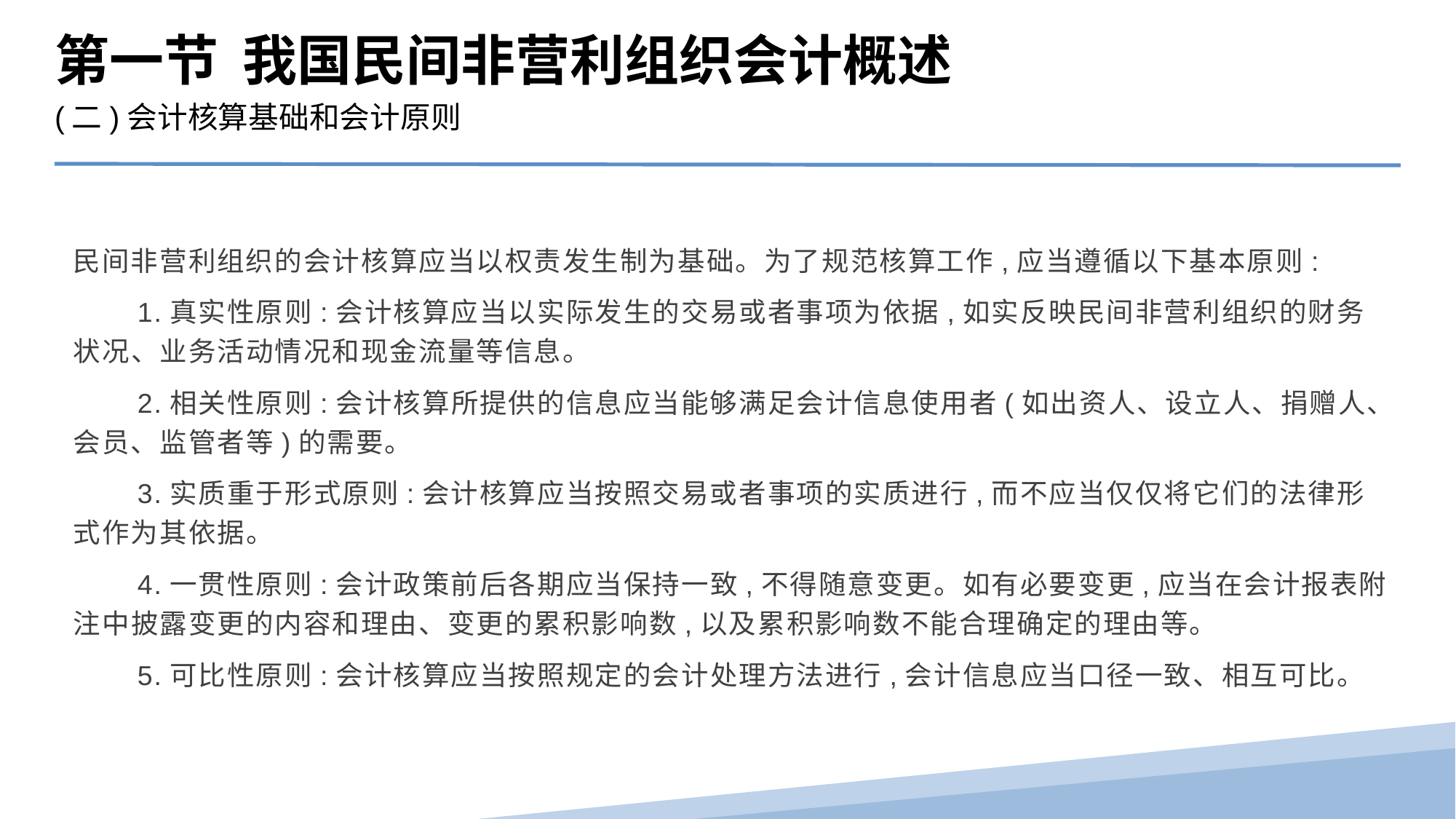

第一节  我国民间非营利组织会计概述
(二)会计核算基础和会计原则
民间非营利组织的会计核算应当以权责发生制为基础。为了规范核算工作,应当遵循以下基本原则:
　　1.真实性原则:会计核算应当以实际发生的交易或者事项为依据,如实反映民间非营利组织的财务状况、业务活动情况和现金流量等信息。
　　2.相关性原则:会计核算所提供的信息应当能够满足会计信息使用者(如出资人、设立人、捐赠人、会员、监管者等)的需要。
　　3.实质重于形式原则:会计核算应当按照交易或者事项的实质进行,而不应当仅仅将它们的法律形式作为其依据。
　　4.一贯性原则:会计政策前后各期应当保持一致,不得随意变更。如有必要变更,应当在会计报表附注中披露变更的内容和理由、变更的累积影响数,以及累积影响数不能合理确定的理由等。
　　5.可比性原则:会计核算应当按照规定的会计处理方法进行,会计信息应当口径一致、相互可比。